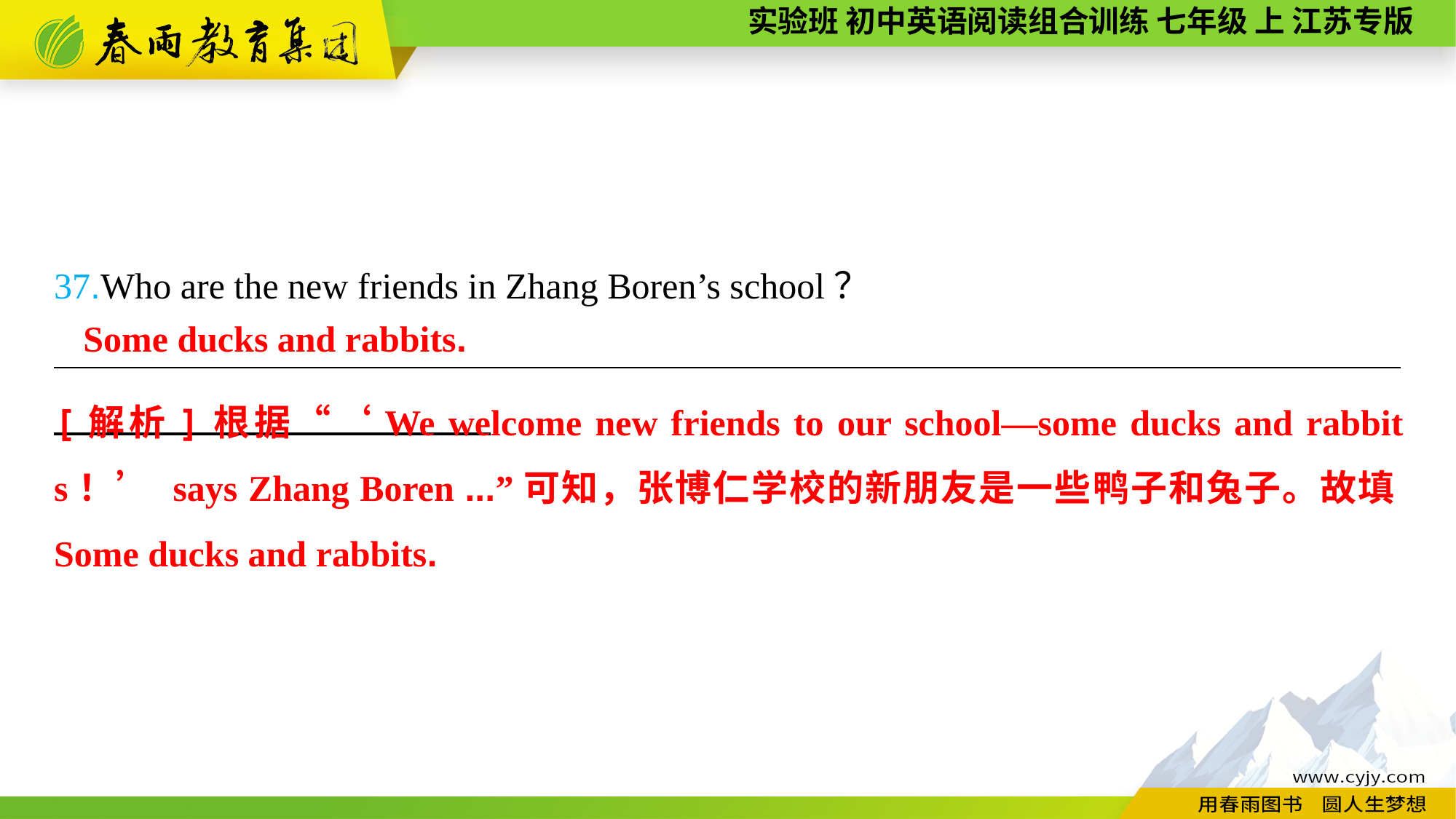

37.Who are the new friends in Zhang Boren’s school？
__________________________________________________________________________
 Some ducks and rabbits.
[解析]根据“‘We welcome new friends to our school—some ducks and rabbits！’ says Zhang Boren ...”可知，张博仁学校的新朋友是一些鸭子和兔子。故填Some ducks and rabbits.